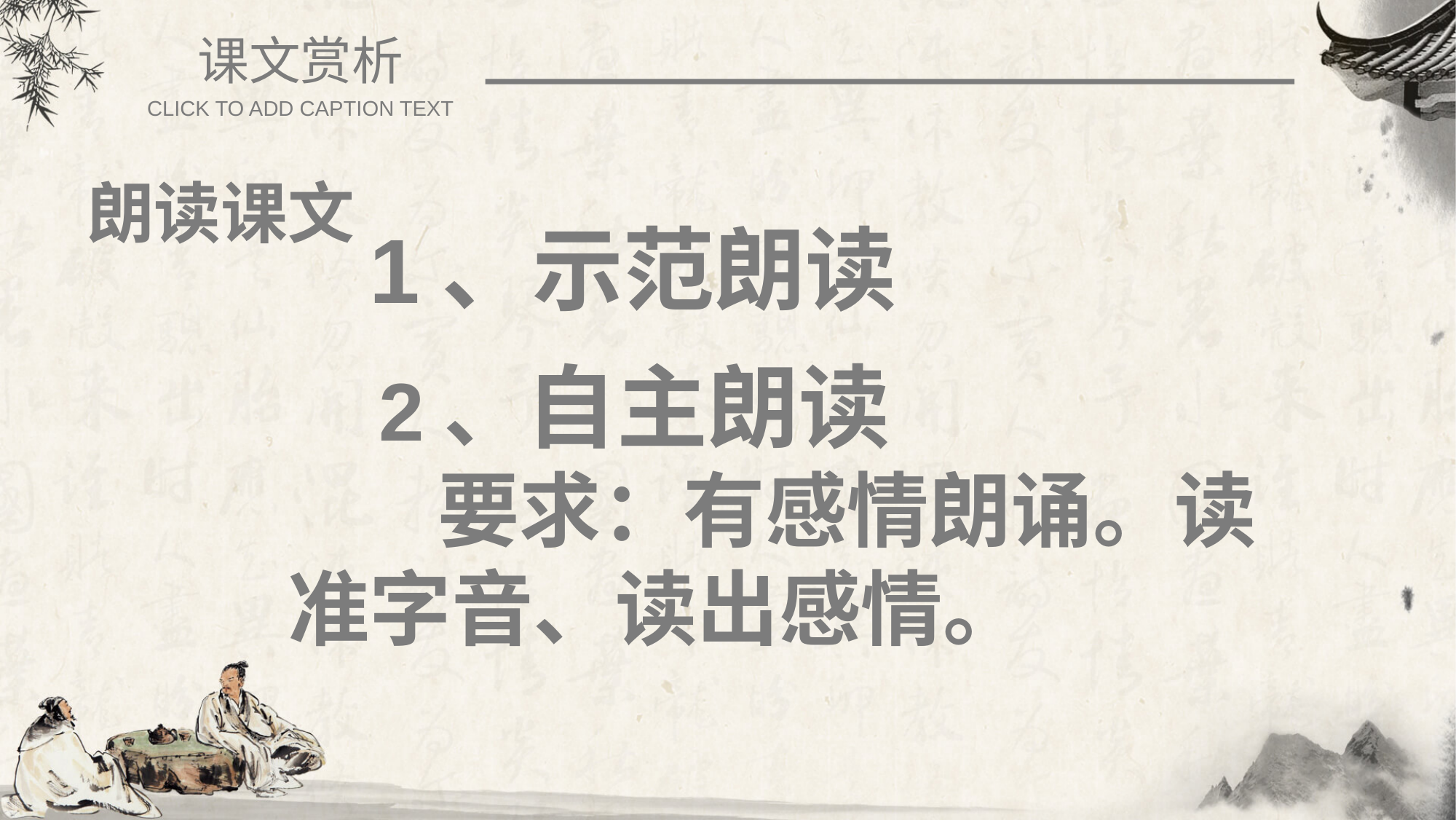

课文赏析

CLICK TO ADD CAPTION TEXT
   朗读课文
1、示范朗读
    2、自主朗读
       要求：有感情朗诵。读准字音、读出感情。